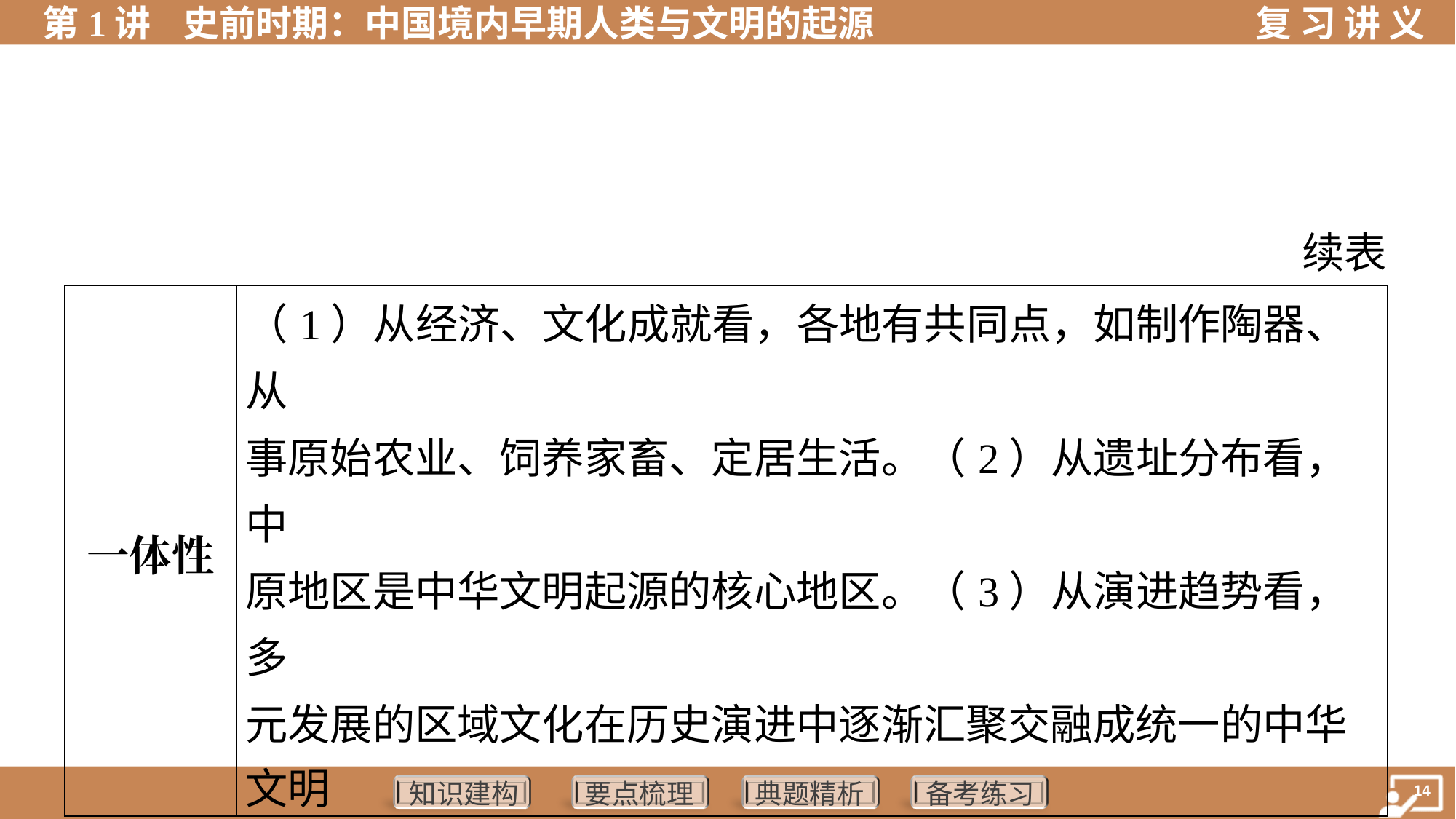

续表
| 一体性 | （1）从经济、文化成就看，各地有共同点，如制作陶器、从 事原始农业、饲养家畜、定居生活。（2）从遗址分布看，中 原地区是中华文明起源的核心地区。（3）从演进趋势看，多 元发展的区域文化在历史演进中逐渐汇聚交融成统一的中华 文明 |
| --- | --- |